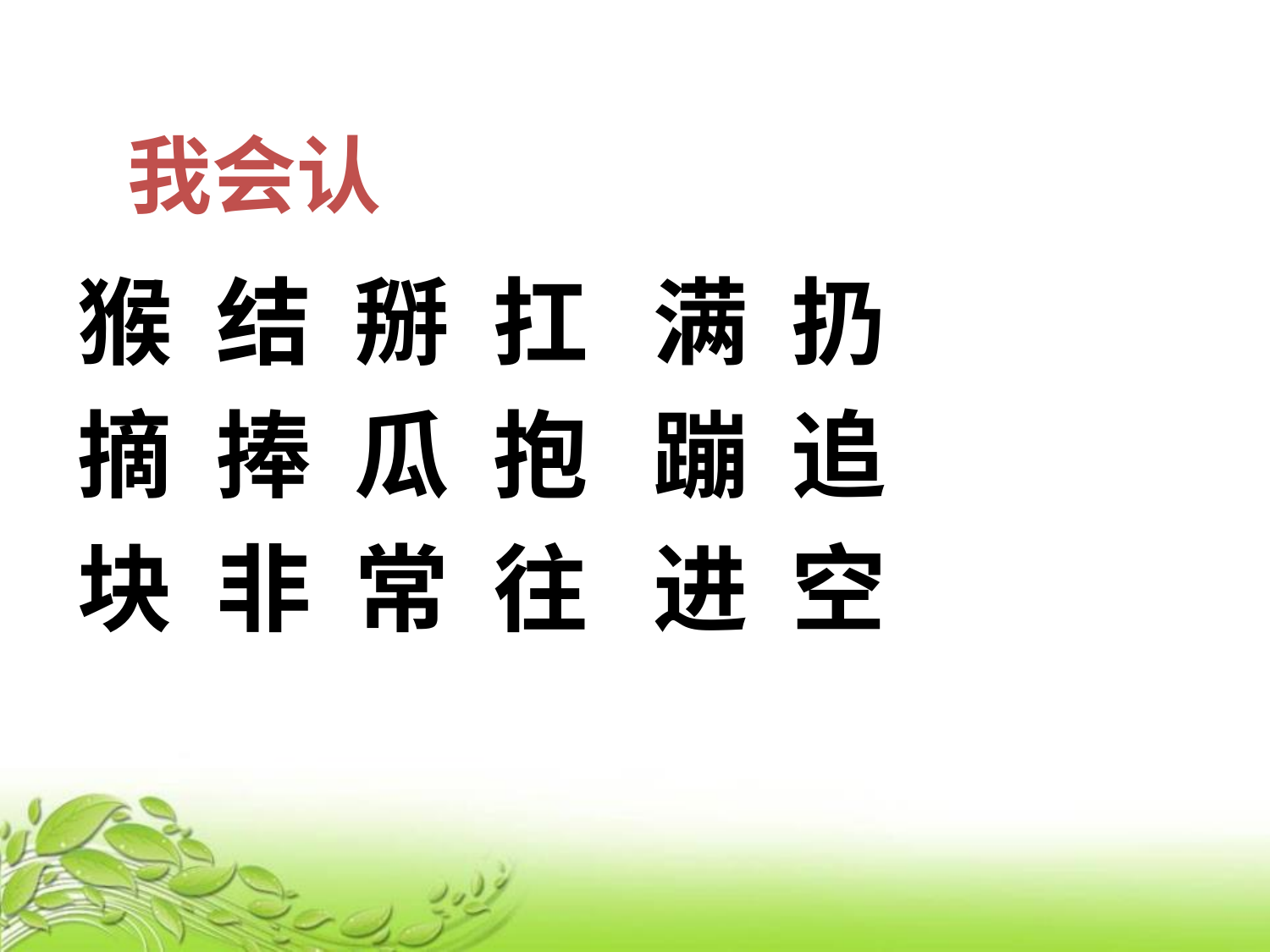

我会认
猴  结  掰  扛   满  扔
摘  捧  瓜  抱   蹦  追
块  非  常  往   进  空